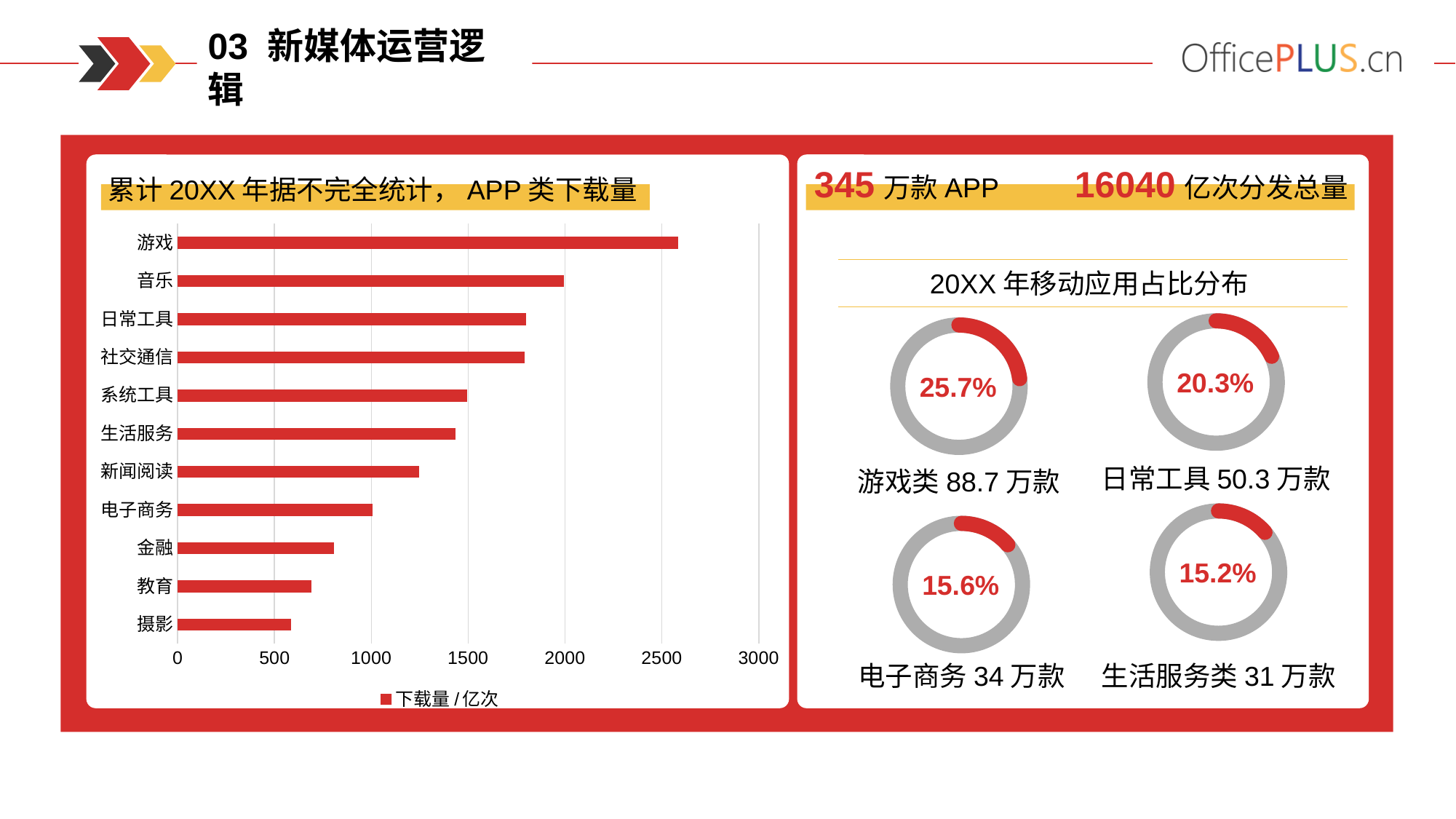

03 新媒体运营逻辑

345万款APP
16040亿次分发总量

累计20XX年据不完全统计，APP类下载量

### Chart

| Category | 下载量/亿次 |
|---|---|
| 摄影 | 586.0 |
| 教育 | 690.0 |
| 金融 | 806.0 |
| 电子商务 | 1007.0 |
| 新闻阅读 | 1245.0 |
| 生活服务 | 1434.0 |
| 系统工具 | 1493.0 |
| 社交通信 | 1790.0 |
| 日常工具 | 1798.0 |
| 音乐 | 1993.0 |
| 游戏 | 2584.0 |
20XX年移动应用占比分布

20.3%

25.7%
日常工具50.3万款
游戏类88.7万款

15.2%

15.6%
电子商务34万款
生活服务类31万款